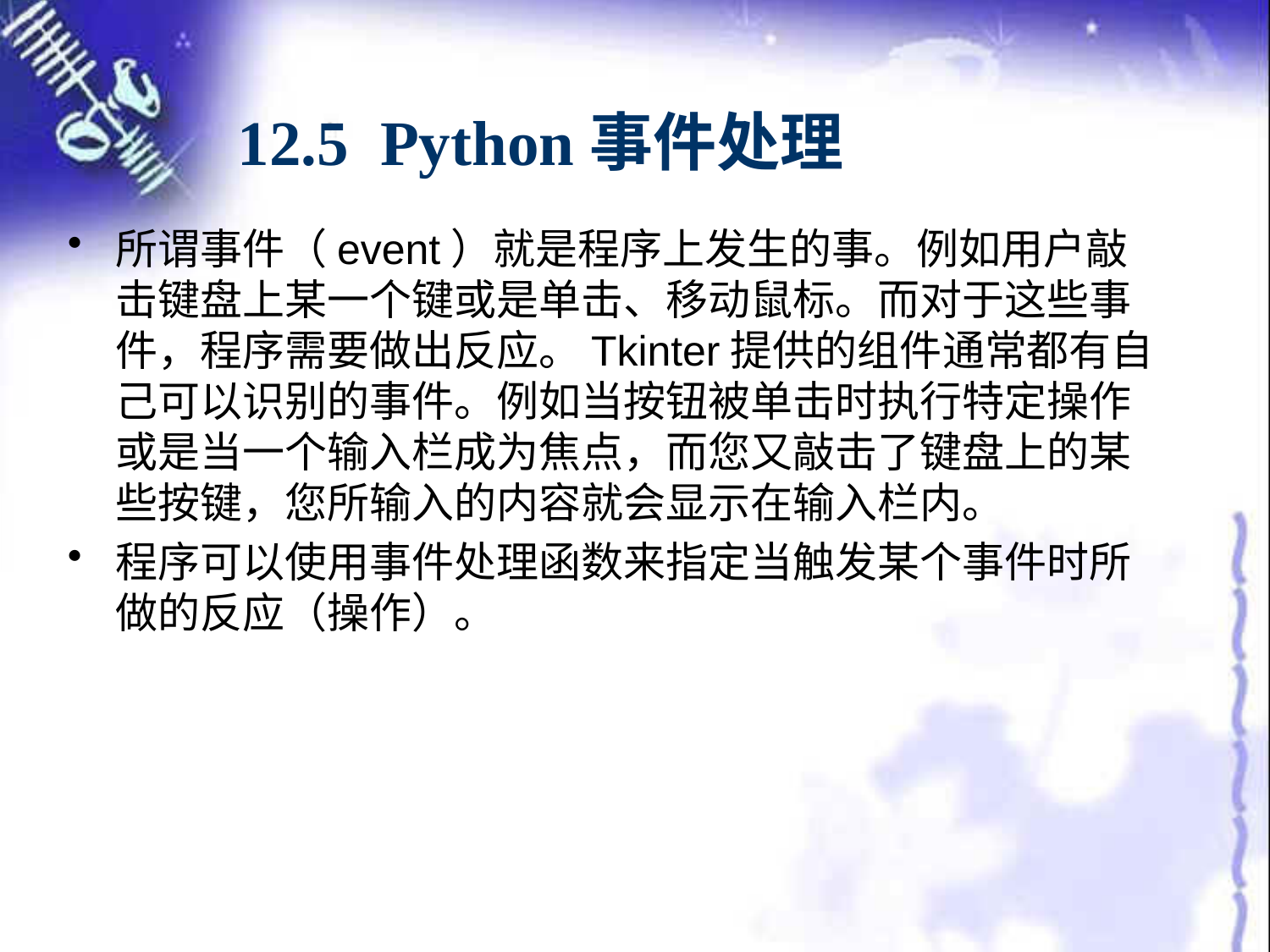

# 12.5  Python事件处理
所谓事件（event）就是程序上发生的事。例如用户敲击键盘上某一个键或是单击、移动鼠标。而对于这些事件，程序需要做出反应。Tkinter提供的组件通常都有自己可以识别的事件。例如当按钮被单击时执行特定操作或是当一个输入栏成为焦点，而您又敲击了键盘上的某些按键，您所输入的内容就会显示在输入栏内。
程序可以使用事件处理函数来指定当触发某个事件时所做的反应（操作）。